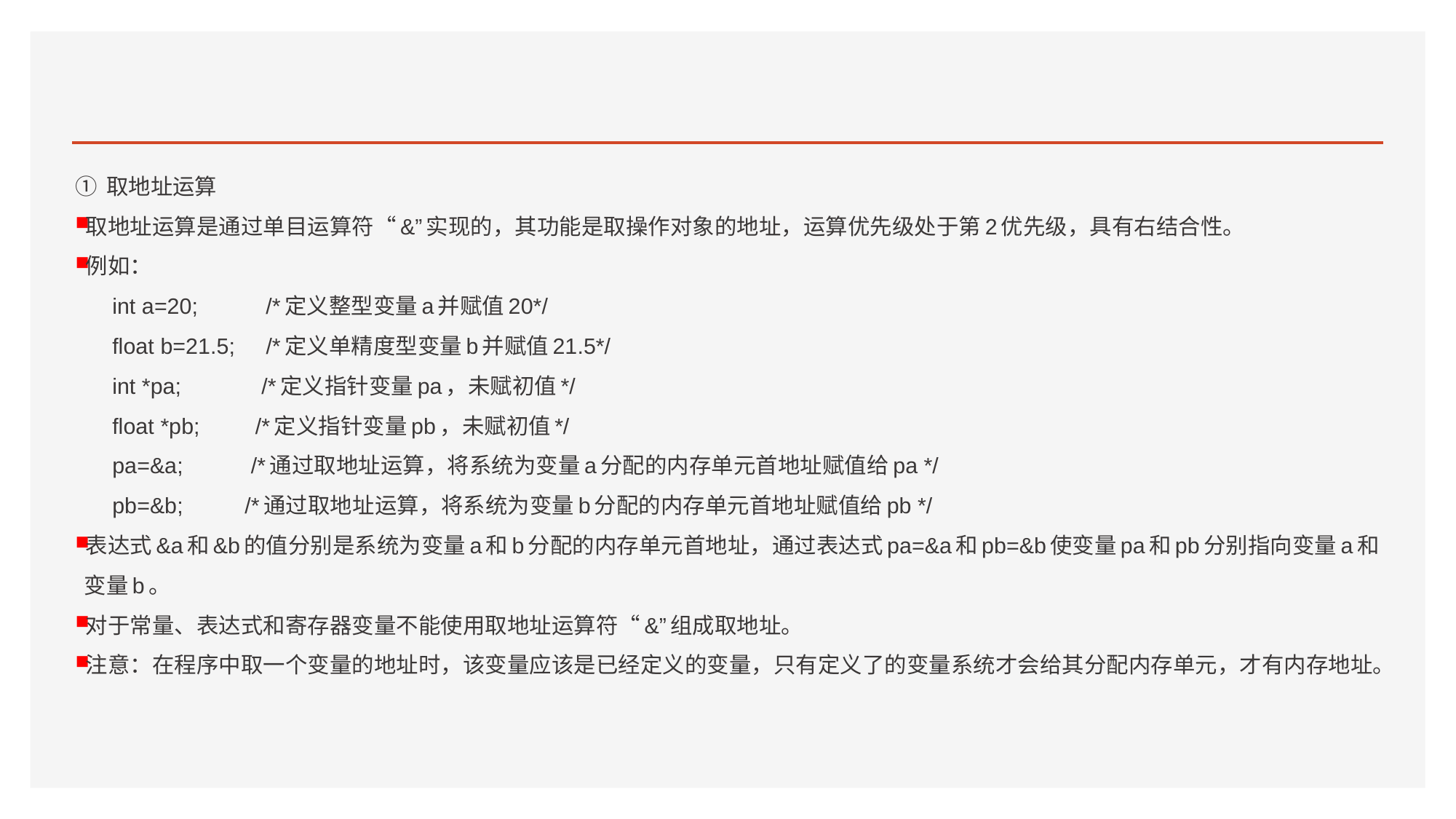

#
① 取地址运算
取地址运算是通过单目运算符“&”实现的，其功能是取操作对象的地址，运算优先级处于第2优先级，具有右结合性。
例如：
int a=20;           /*定义整型变量a并赋值20*/
float b=21.5;     /*定义单精度型变量b并赋值21.5*/
int *pa;             /*定义指针变量pa，未赋初值*/
float *pb;         /*定义指针变量pb，未赋初值*/
pa=&a;           /*通过取地址运算，将系统为变量a分配的内存单元首地址赋值给pa */
pb=&b;          /*通过取地址运算，将系统为变量b分配的内存单元首地址赋值给pb */
表达式&a和&b的值分别是系统为变量a和b分配的内存单元首地址，通过表达式pa=&a和pb=&b使变量pa和pb分别指向变量a和变量b。
对于常量、表达式和寄存器变量不能使用取地址运算符“&”组成取地址。
注意：在程序中取一个变量的地址时，该变量应该是已经定义的变量，只有定义了的变量系统才会给其分配内存单元，才有内存地址。